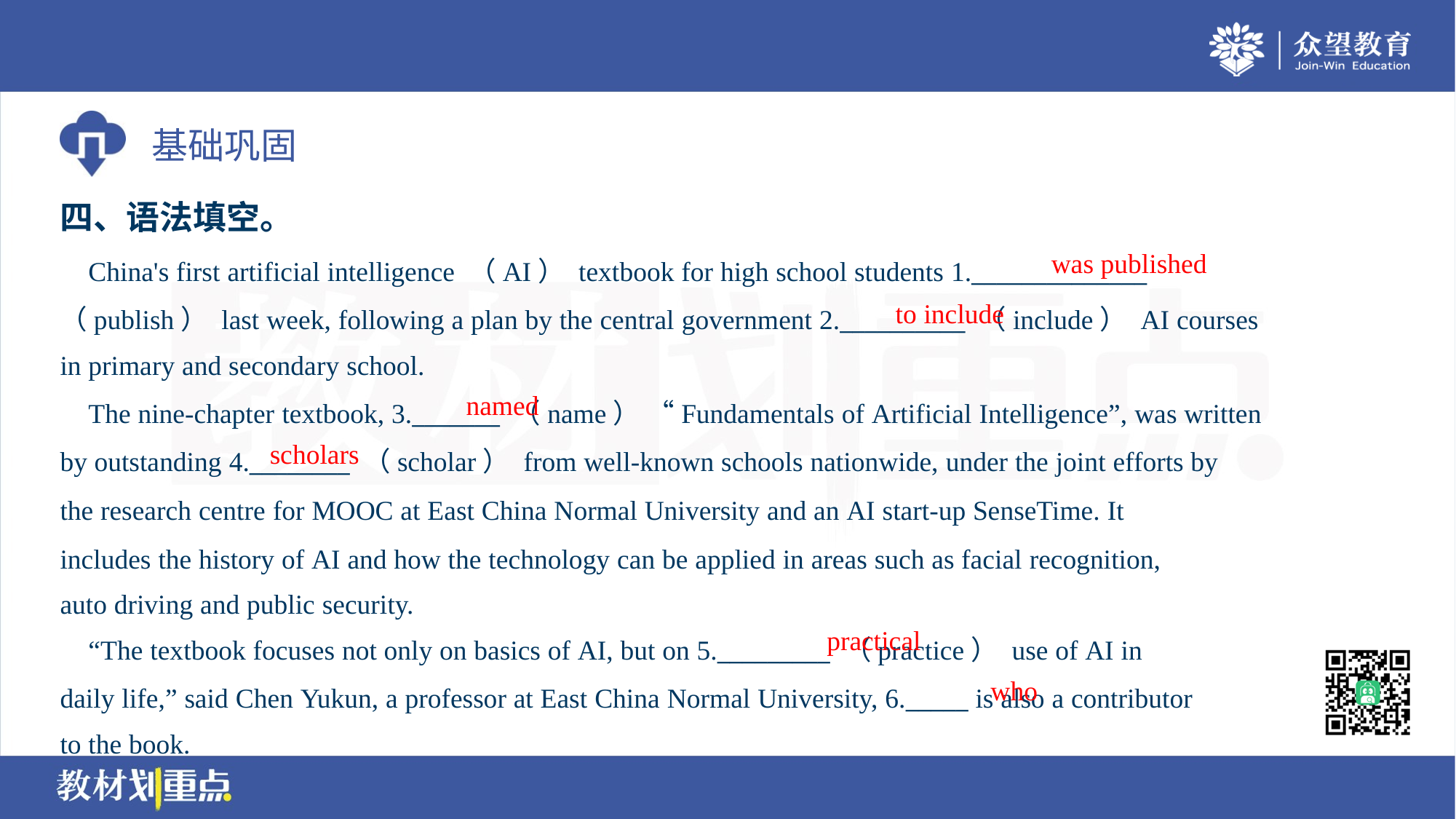

四、语法填空。
was published
    China's first artificial intelligence （AI） textbook for high school students 1.______________
（publish） last week, following a plan by the central government 2.__________ （include） AI courses
in primary and secondary school.
to include
named
    The nine-chapter textbook, 3._______ （name） “Fundamentals of Artificial Intelligence”, was written
by outstanding 4.________ （scholar） from well-known schools nationwide, under the joint efforts by
the research centre for MOOC at East China Normal University and an AI start-up SenseTime. It
includes the history of AI and how the technology can be applied in areas such as facial recognition,
auto driving and public security.
scholars
practical
    “The textbook focuses not only on basics of AI, but on 5._________ （practice） use of AI in
daily life,” said Chen Yukun, a professor at East China Normal University, 6._____ is also a contributor
to the book.
who